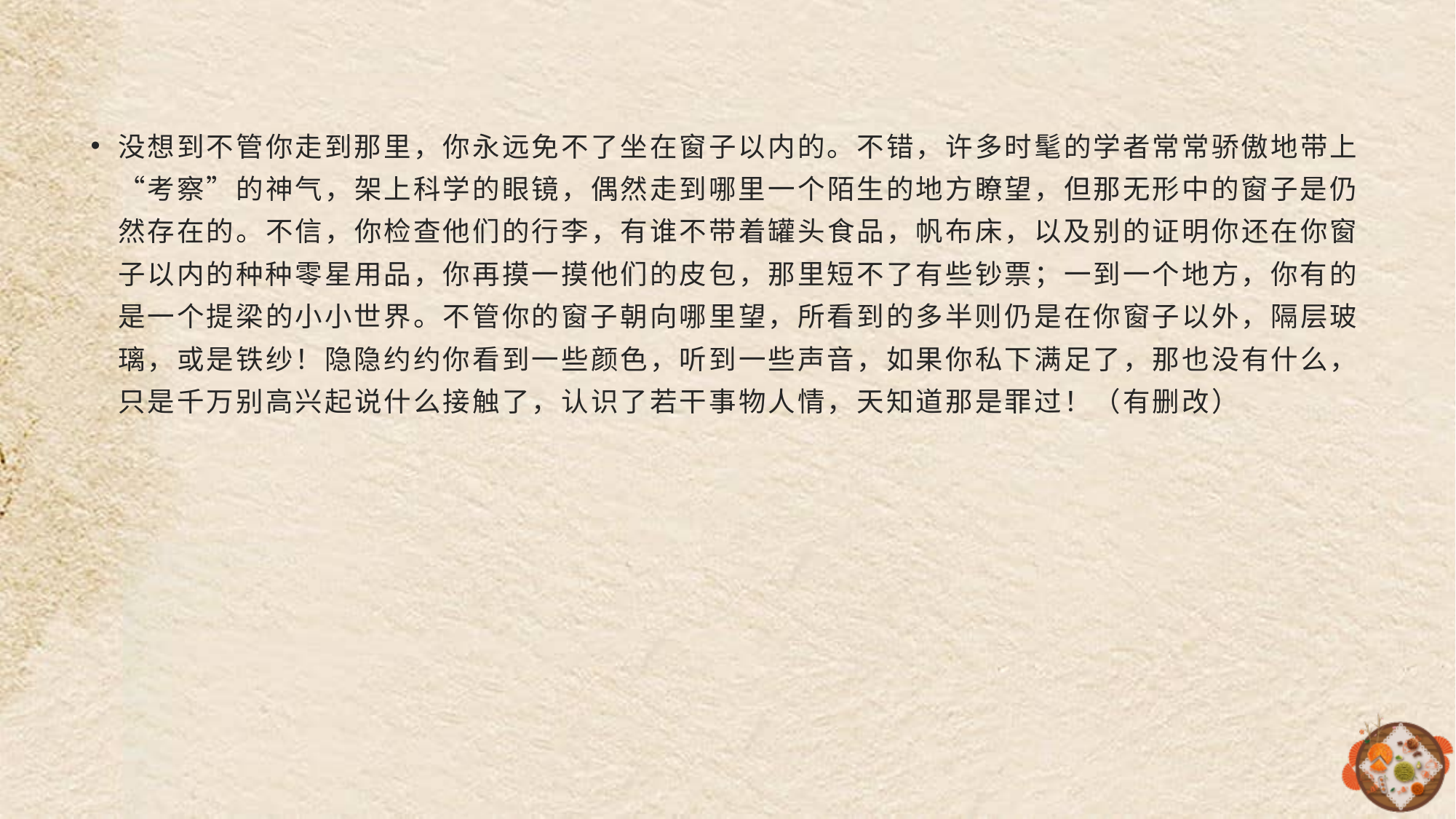

#
没想到不管你走到那里，你永远免不了坐在窗子以内的。不错，许多时髦的学者常常骄傲地带上“考察”的神气，架上科学的眼镜，偶然走到哪里一个陌生的地方瞭望，但那无形中的窗子是仍然存在的。不信，你检查他们的行李，有谁不带着罐头食品，帆布床，以及别的证明你还在你窗子以内的种种零星用品，你再摸一摸他们的皮包，那里短不了有些钞票；一到一个地方，你有的是一个提梁的小小世界。不管你的窗子朝向哪里望，所看到的多半则仍是在你窗子以外，隔层玻璃，或是铁纱！隐隐约约你看到一些颜色，听到一些声音，如果你私下满足了，那也没有什么，只是千万别高兴起说什么接触了，认识了若干事物人情，天知道那是罪过！（有删改）